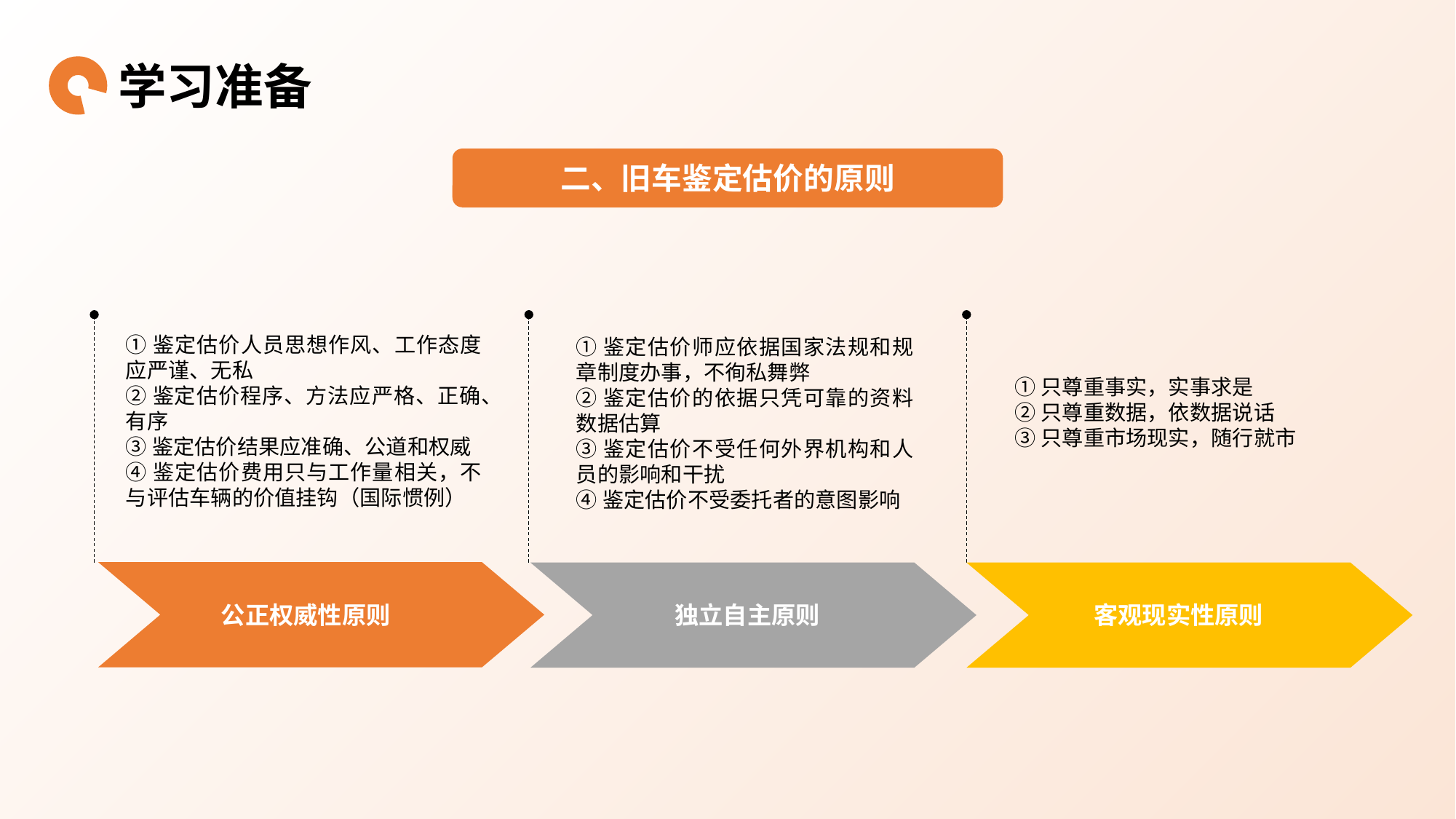

学习准备

二、旧车鉴定估价的原则
①鉴定估价人员思想作风、工作态度应严谨、无私
②鉴定估价程序、方法应严格、正确、有序
③鉴定估价结果应准确、公道和权威
④鉴定估价费用只与工作量相关，不与评估车辆的价值挂钩（国际惯例）
①鉴定估价师应依据国家法规和规章制度办事，不徇私舞弊
②鉴定估价的依据只凭可靠的资料数据估算
③鉴定估价不受任何外界机构和人员的影响和干扰
④鉴定估价不受委托者的意图影响
①只尊重事实，实事求是
②只尊重数据，依数据说话
③只尊重市场现实，随行就市

公正权威性原则
独立自主原则
客观现实性原则